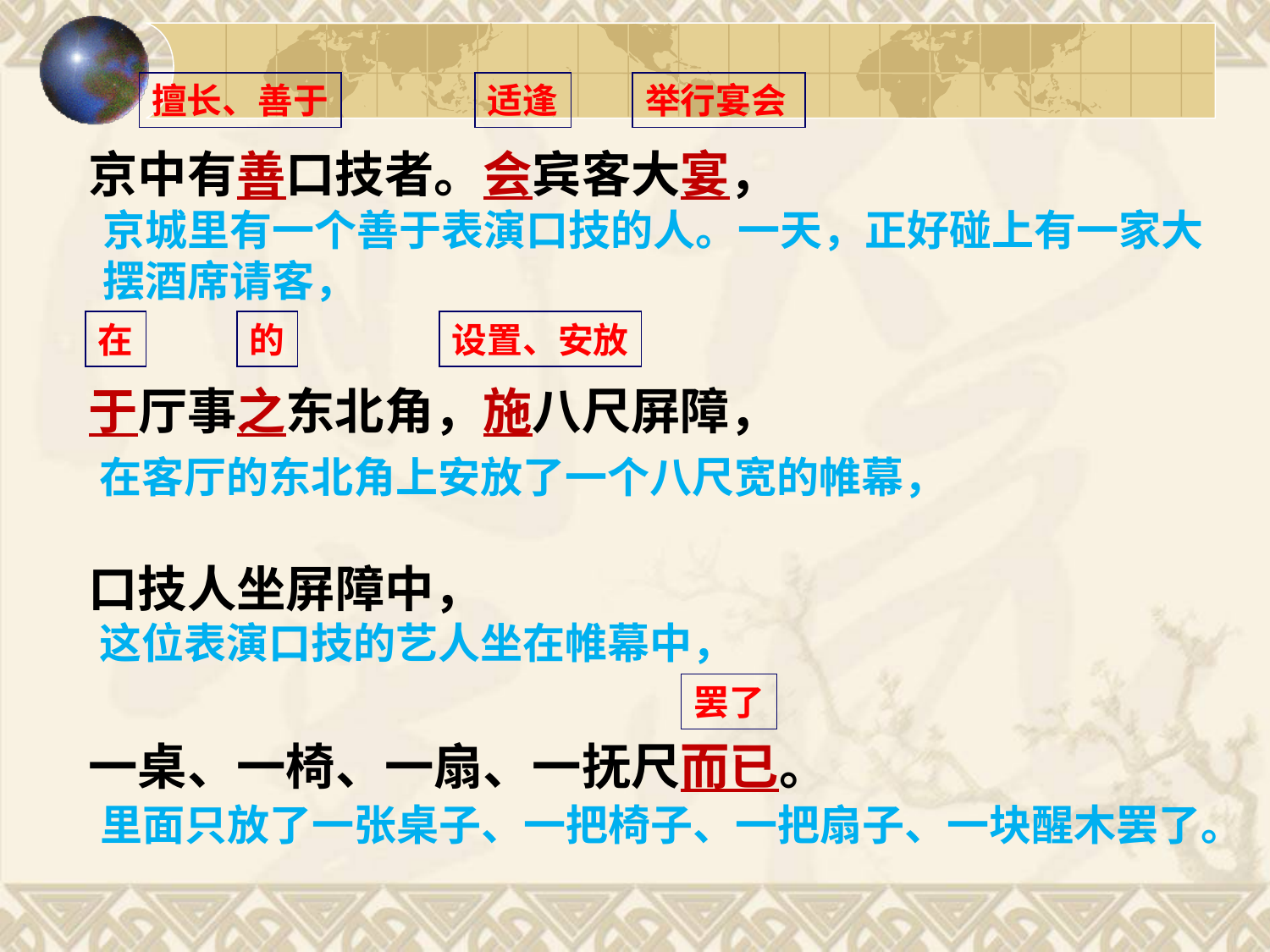

擅长、善于
适逢
举行宴会
京中有善口技者。会宾客大宴，

于厅事之东北角，施八尺屏障，

口技人坐屏障中，

一桌、一椅、一扇、一抚尺而已。
京城里有一个善于表演口技的人。一天，正好碰上有一家大
摆酒席请客，
在
的
设置、安放
在客厅的东北角上安放了一个八尺宽的帷幕，
这位表演口技的艺人坐在帷幕中，
罢了
里面只放了一张桌子、一把椅子、一把扇子、一块醒木罢了。